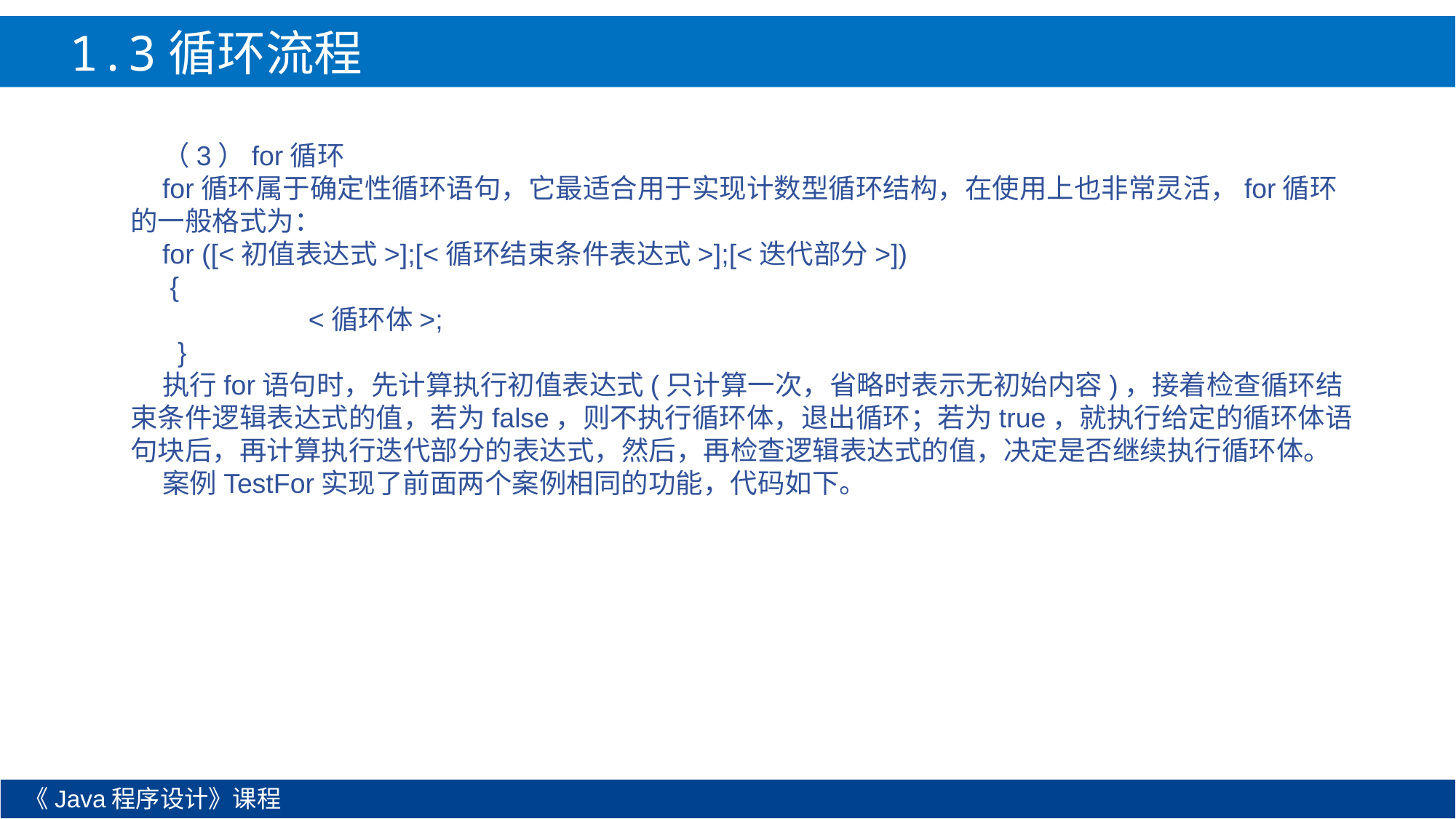

1.3循环流程
（3）for循环
for循环属于确定性循环语句，它最适合用于实现计数型循环结构，在使用上也非常灵活，for循环的一般格式为：
for ([<初值表达式>];[<循环结束条件表达式>];[<迭代部分>])
 {
	         <循环体>;
  }
执行for语句时，先计算执行初值表达式(只计算一次，省略时表示无初始内容)，接着检查循环结束条件逻辑表达式的值，若为false，则不执行循环体，退出循环；若为true，就执行给定的循环体语句块后，再计算执行迭代部分的表达式，然后，再检查逻辑表达式的值，决定是否继续执行循环体。
案例TestFor实现了前面两个案例相同的功能，代码如下。
《Java程序设计》课程